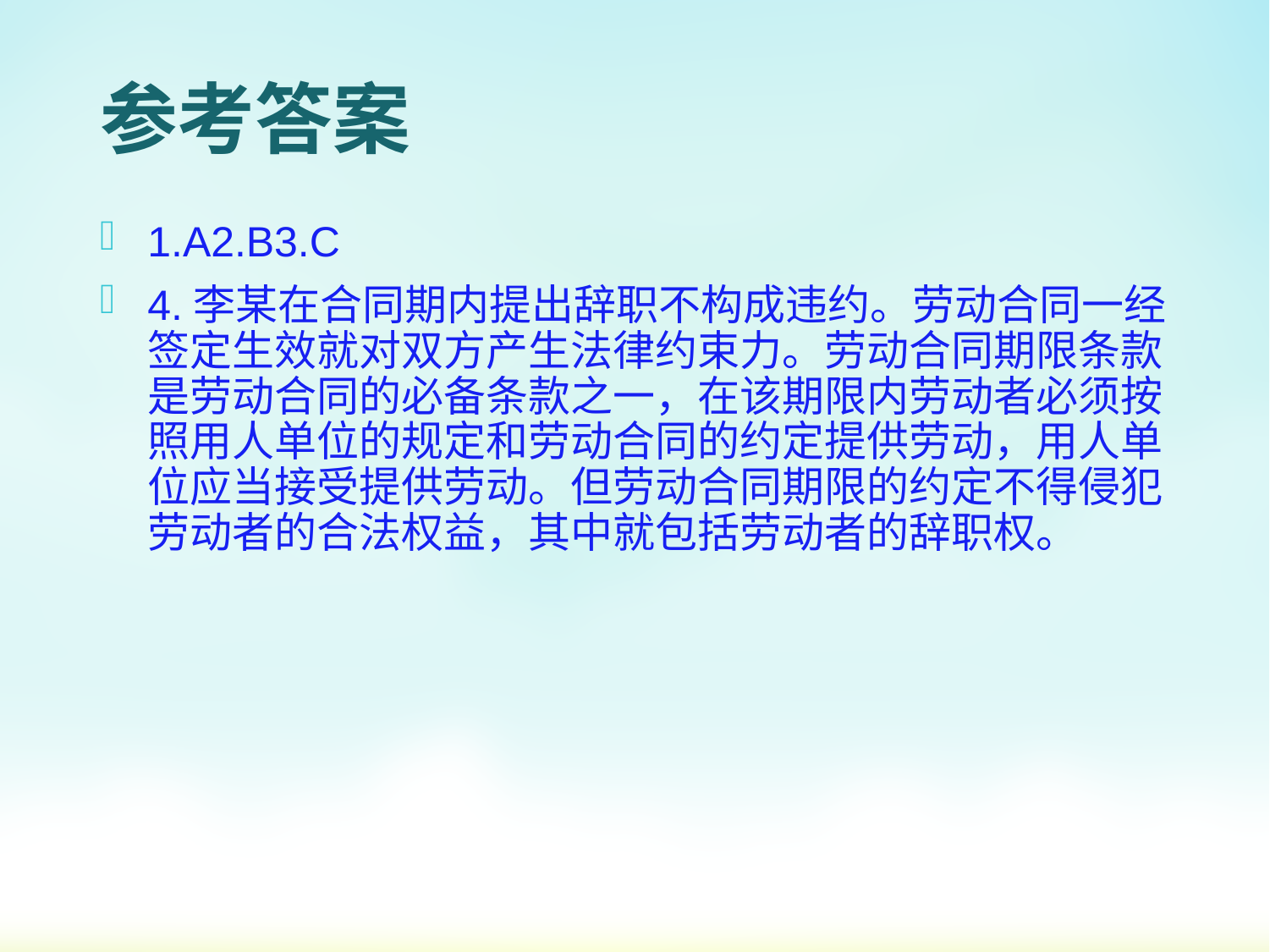

# 参考答案
1.A2.B3.C
4.李某在合同期内提出辞职不构成违约。劳动合同一经签定生效就对双方产生法律约束力。劳动合同期限条款是劳动合同的必备条款之一，在该期限内劳动者必须按照用人单位的规定和劳动合同的约定提供劳动，用人单位应当接受提供劳动。但劳动合同期限的约定不得侵犯劳动者的合法权益，其中就包括劳动者的辞职权。